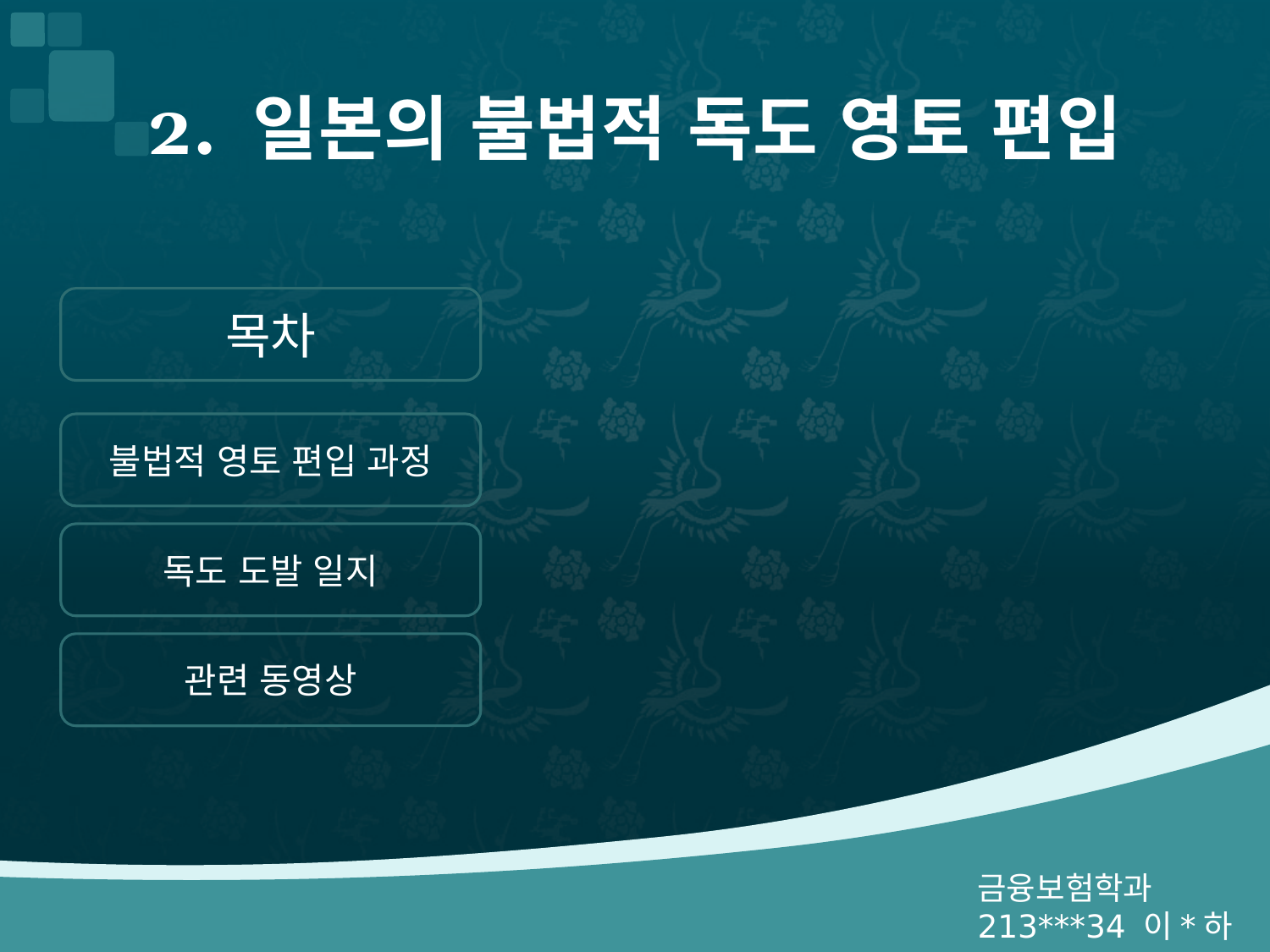

# 2. 일본의 불법적 독도 영토 편입
목차
불법적 영토 편입 과정
독도 도발 일지
관련 동영상
금융보험학과213***34 이*하